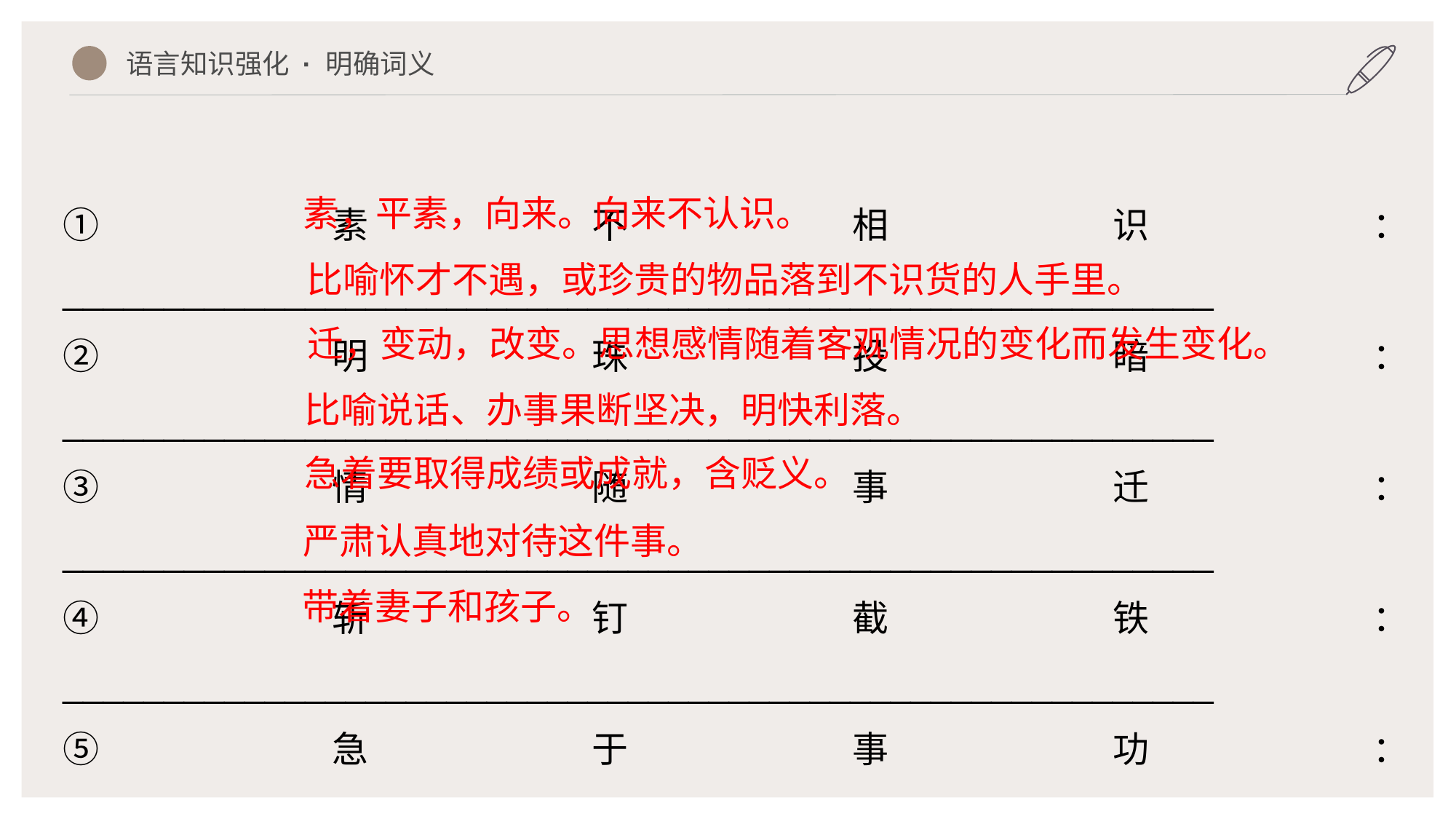

语言知识强化 · 明确词义

①素不相识：_________________________________________________________
②明珠投暗：_________________________________________________________
③情随事迁：_________________________________________________________
④斩钉截铁：_________________________________________________________
⑤急于事功：_________________________________________________________
⑥郑重其事：_________________________________________________________
⑦挈妇将雏：_________________________________________________________
素，平素，向来。向来不认识。
比喻怀才不遇，或珍贵的物品落到不识货的人手里。
迁，变动，改变。思想感情随着客观情况的变化而发生变化。
比喻说话、办事果断坚决，明快利落。
急着要取得成绩或成就，含贬义。
严肃认真地对待这件事。
带着妻子和孩子。